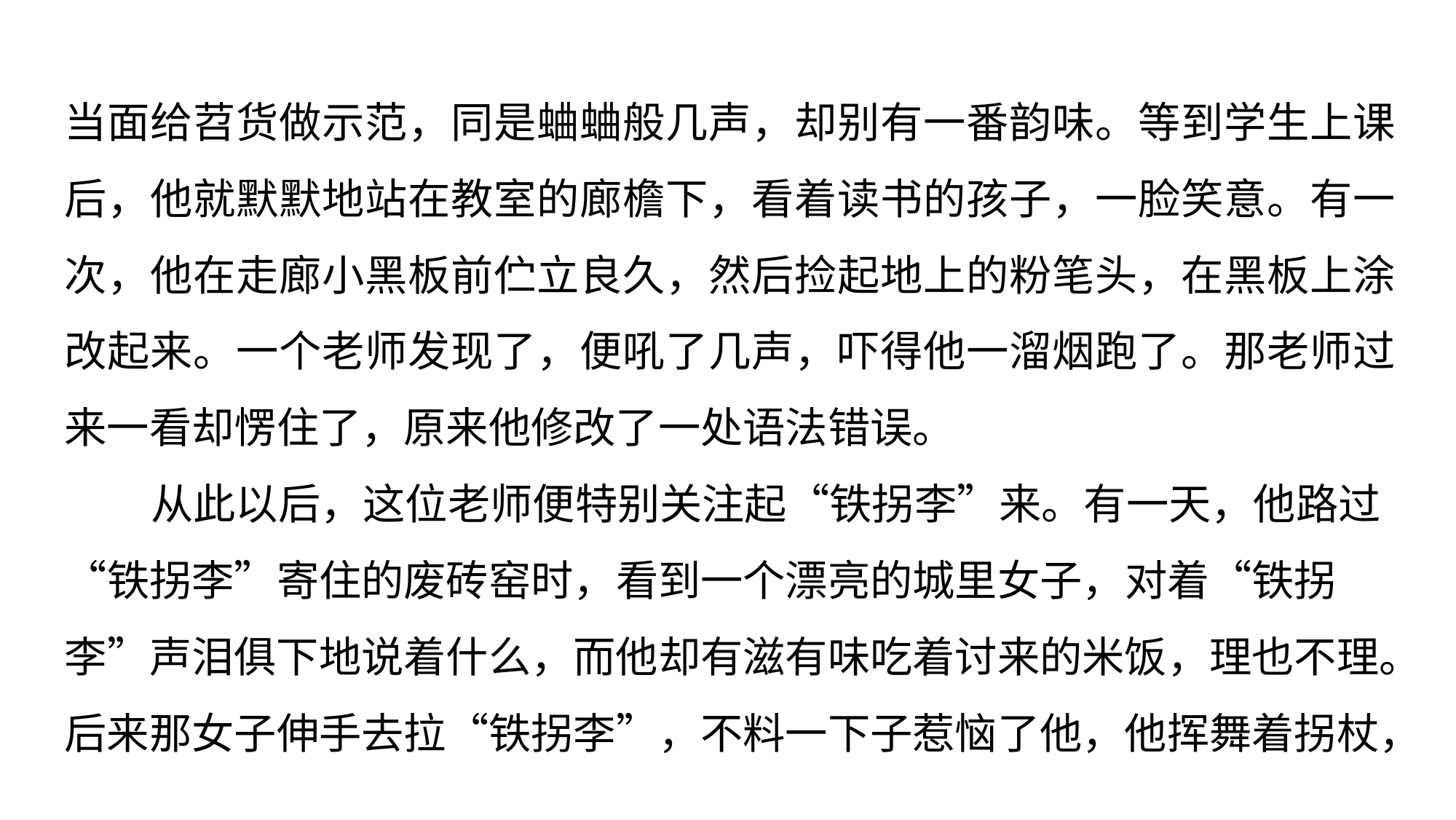

当面给苕货做示范，同是蛐蛐般几声，却别有一番韵味。等到学生上课后，他就默默地站在教室的廊檐下，看着读书的孩子，一脸笑意。有一次，他在走廊小黑板前伫立良久，然后捡起地上的粉笔头，在黑板上涂改起来。一个老师发现了，便吼了几声，吓得他一溜烟跑了。那老师过来一看却愣住了，原来他修改了一处语法错误。
从此以后，这位老师便特别关注起“铁拐李”来。有一天，他路过“铁拐李”寄住的废砖窑时，看到一个漂亮的城里女子，对着“铁拐李”声泪俱下地说着什么，而他却有滋有味吃着讨来的米饭，理也不理。后来那女子伸手去拉“铁拐李”，不料一下子惹恼了他，他挥舞着拐杖，